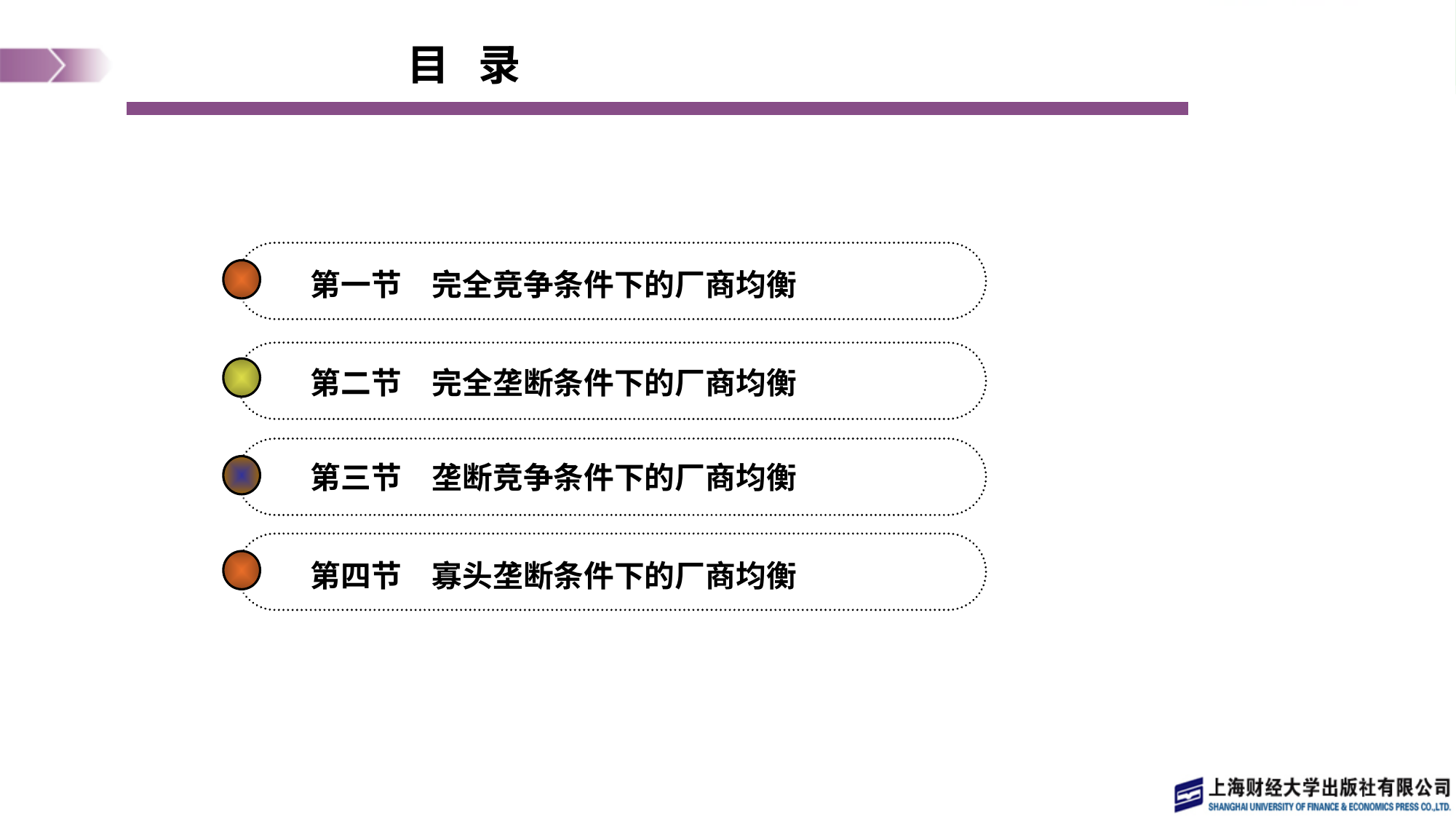

目   录

第一节　完全竞争条件下的厂商均衡

第二节　完全垄断条件下的厂商均衡

第三节　垄断竞争条件下的厂商均衡

第四节　寡头垄断条件下的厂商均衡